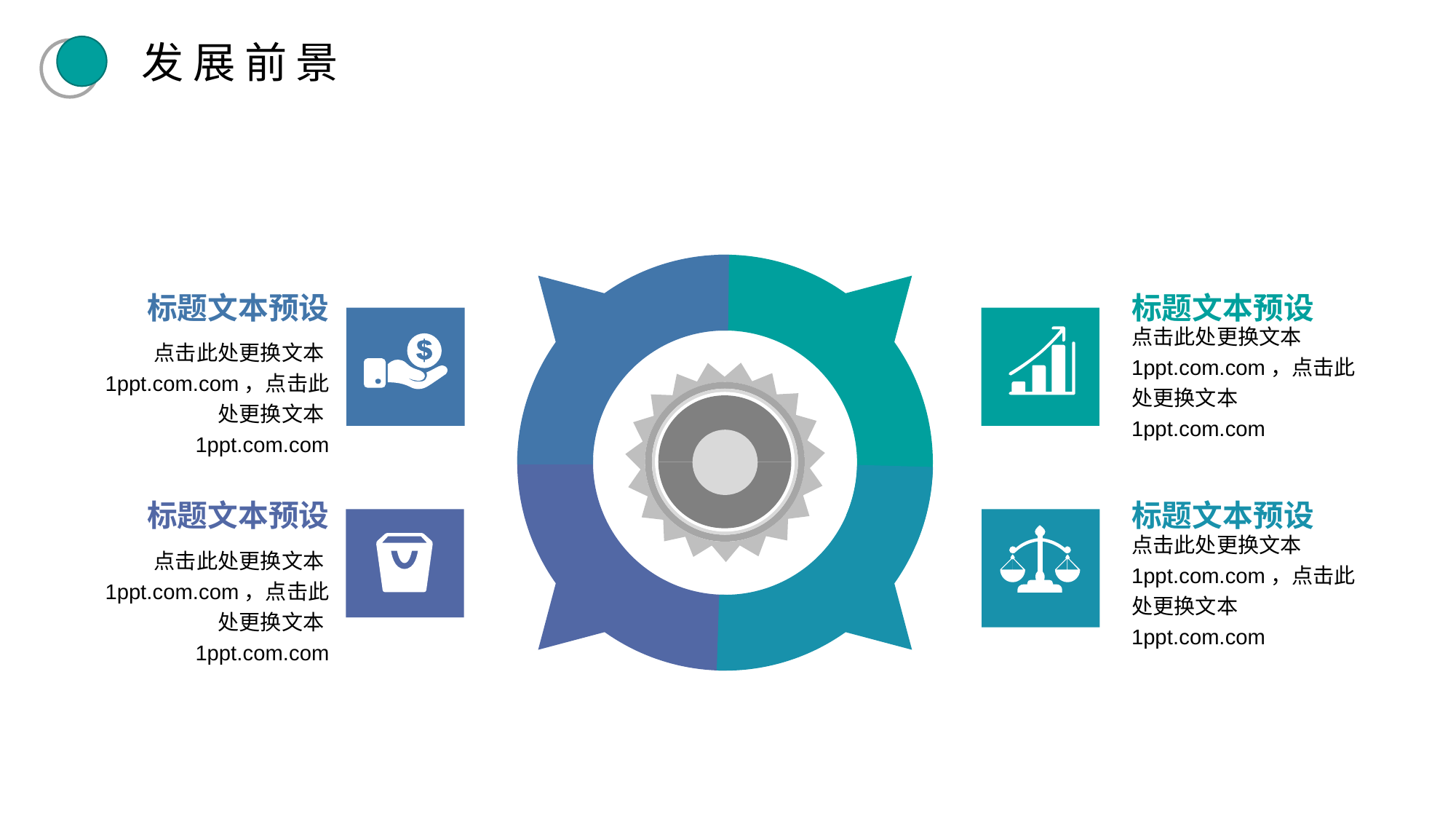

发展前景

标题文本预设
点击此处更换文本1ppt.com.com，点击此处更换文本1ppt.com.com
标题文本预设
点击此处更换文本1ppt.com.com，点击此处更换文本1ppt.com.com

标题文本预设
点击此处更换文本1ppt.com.com，点击此处更换文本1ppt.com.com
标题文本预设
点击此处更换文本1ppt.com.com，点击此处更换文本1ppt.com.com